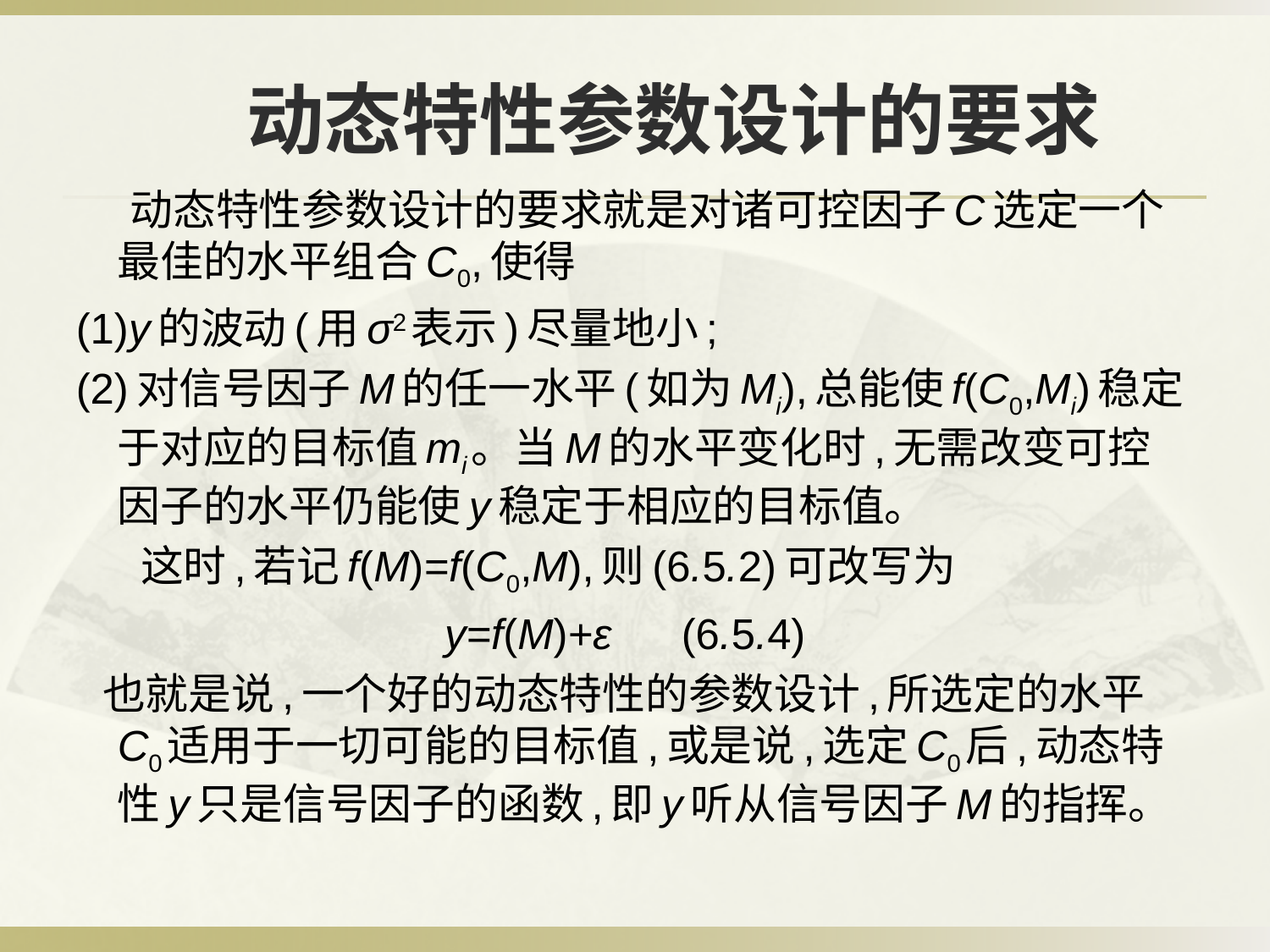

# 动态特性参数设计的要求
     动态特性参数设计的要求就是对诸可控因子C选定一个最佳的水平组合C0,使得
(1)y的波动(用σ2表示)尽量地小;
(2)对信号因子M的任一水平(如为Mi),总能使f(C0,Mi)稳定于对应的目标值mi。当M的水平变化时,无需改变可控因子的水平仍能使y稳定于相应的目标值。
      这时,若记f(M)=f(C0,M),则(6.5.2)可改写为
 　　　　　　　　y=f(M)+ε	(6.5.4)
  也就是说,一个好的动态特性的参数设计,所选定的水平C0适用于一切可能的目标值,或是说,选定C0后,动态特性y只是信号因子的函数,即y听从信号因子M的指挥。